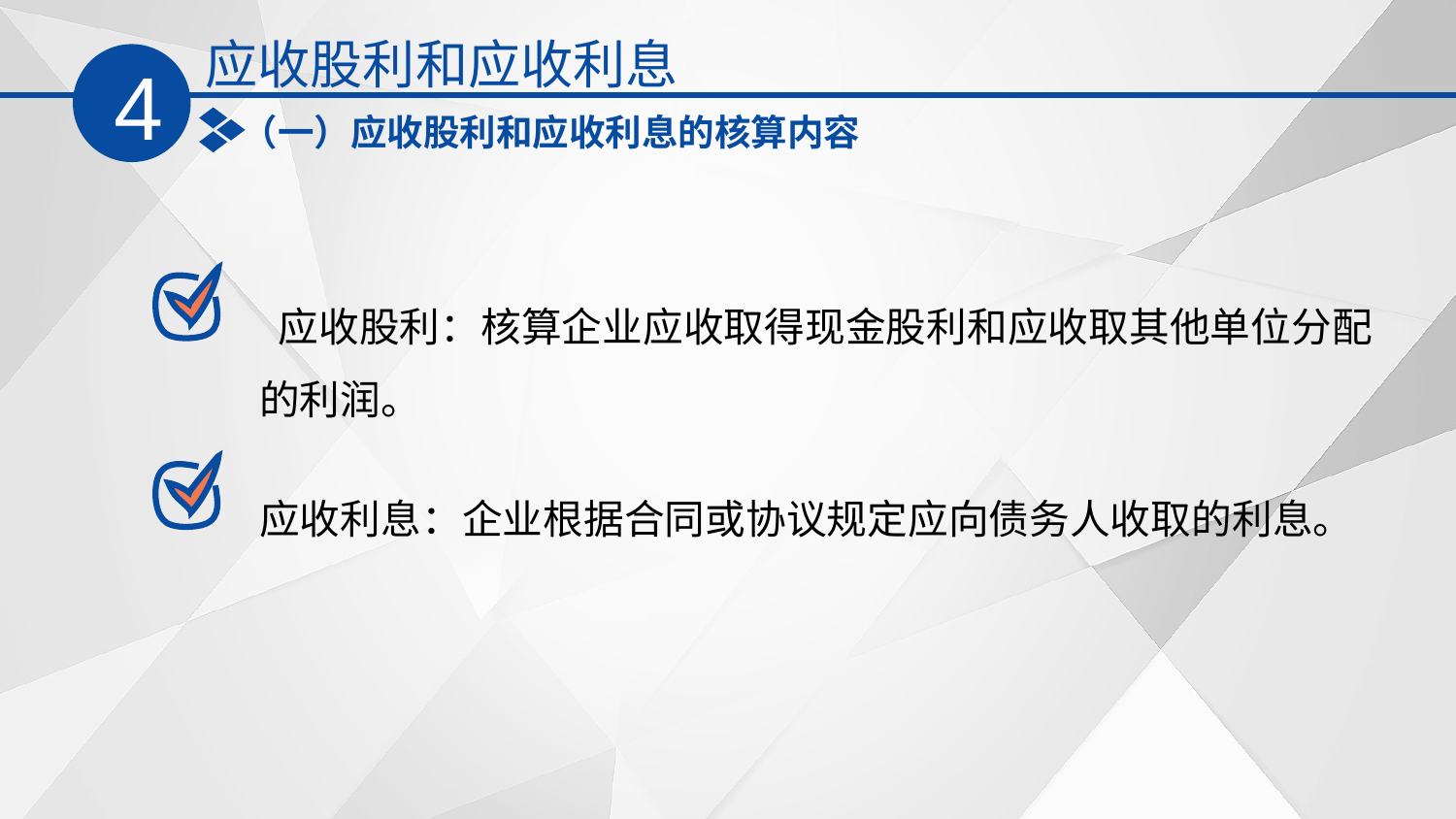

应收股利和应收利息
4

（一）应收股利和应收利息的核算内容

 应收股利：核算企业应收取得现金股利和应收取其他单位分配的利润。

应收利息：企业根据合同或协议规定应向债务人收取的利息。